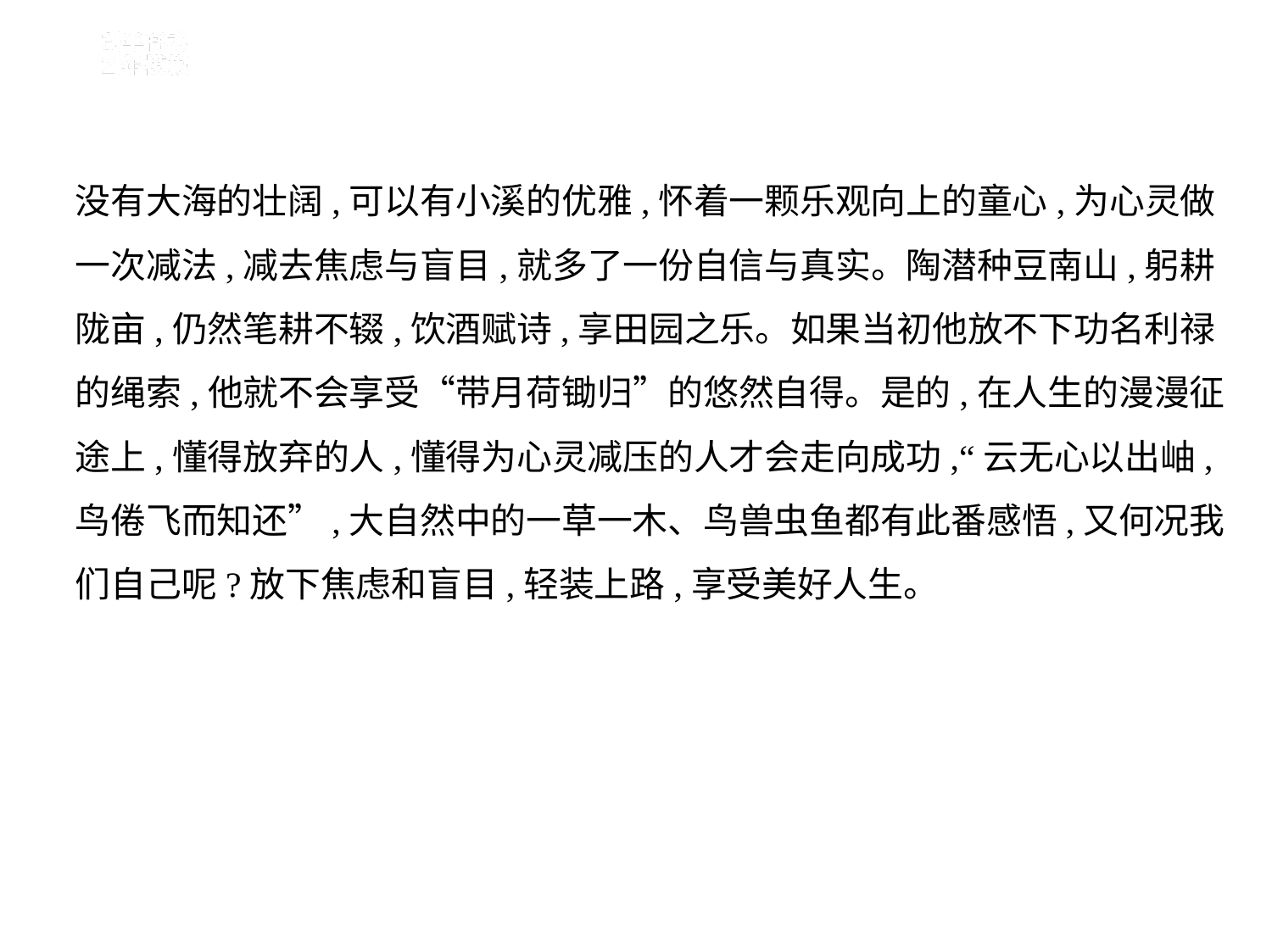

没有大海的壮阔,可以有小溪的优雅,怀着一颗乐观向上的童心,为心灵做
一次减法,减去焦虑与盲目,就多了一份自信与真实。陶潜种豆南山,躬耕
陇亩,仍然笔耕不辍,饮酒赋诗,享田园之乐。如果当初他放不下功名利禄
的绳索,他就不会享受“带月荷锄归”的悠然自得。是的,在人生的漫漫征
途上,懂得放弃的人,懂得为心灵减压的人才会走向成功,“云无心以出岫,
鸟倦飞而知还”,大自然中的一草一木、鸟兽虫鱼都有此番感悟,又何况我
们自己呢?放下焦虑和盲目,轻装上路,享受美好人生。